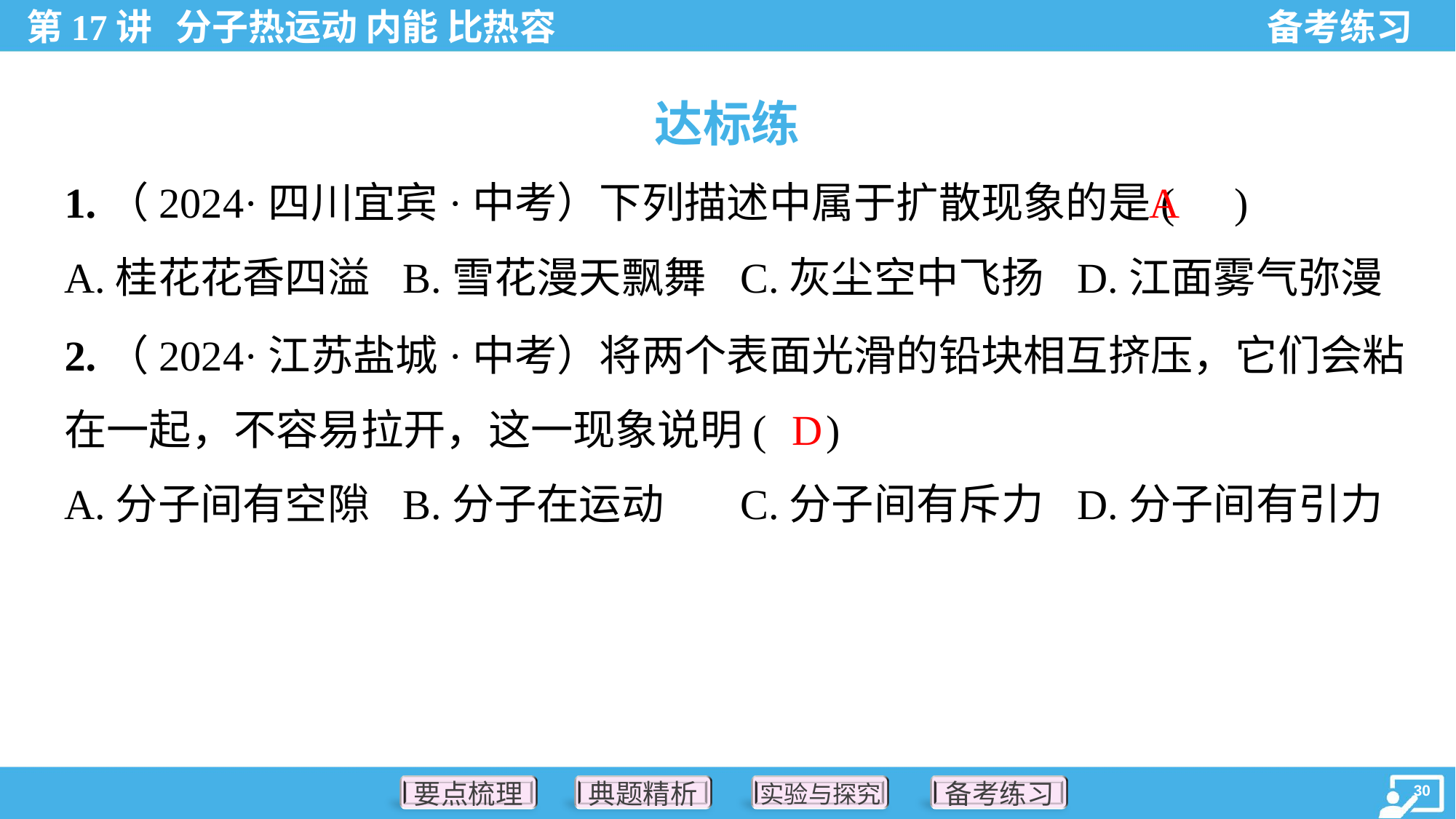

达标练
A
1.（2024·四川宜宾·中考）下列描述中属于扩散现象的是(     )
A.桂花花香四溢	B.雪花漫天飘舞	C.灰尘空中飞扬	D.江面雾气弥漫
2.（2024·江苏盐城·中考）将两个表面光滑的铅块相互挤压，它们会粘
在一起，不容易拉开，这一现象说明(     )
D
A.分子间有空隙	B.分子在运动	C.分子间有斥力	D.分子间有引力